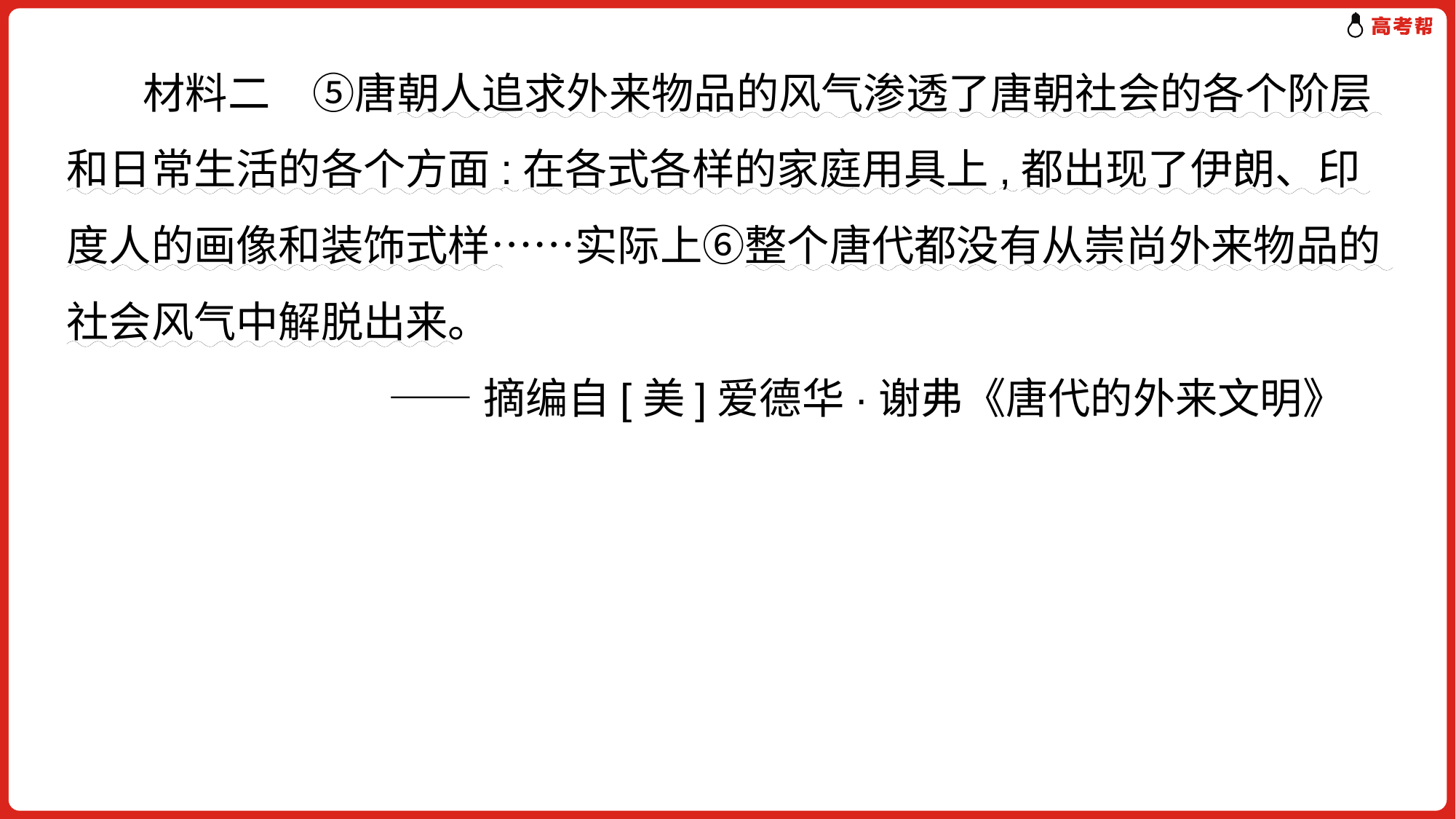

材料二　⑤唐朝人追求外来物品的风气渗透了唐朝社会的各个阶层和日常生活的各个方面:在各式各样的家庭用具上,都出现了伊朗、印度人的画像和装饰式样……实际上⑥整个唐代都没有从崇尚外来物品的社会风气中解脱出来。
                                  ——摘编自[美]爱德华·谢弗《唐代的外来文明》